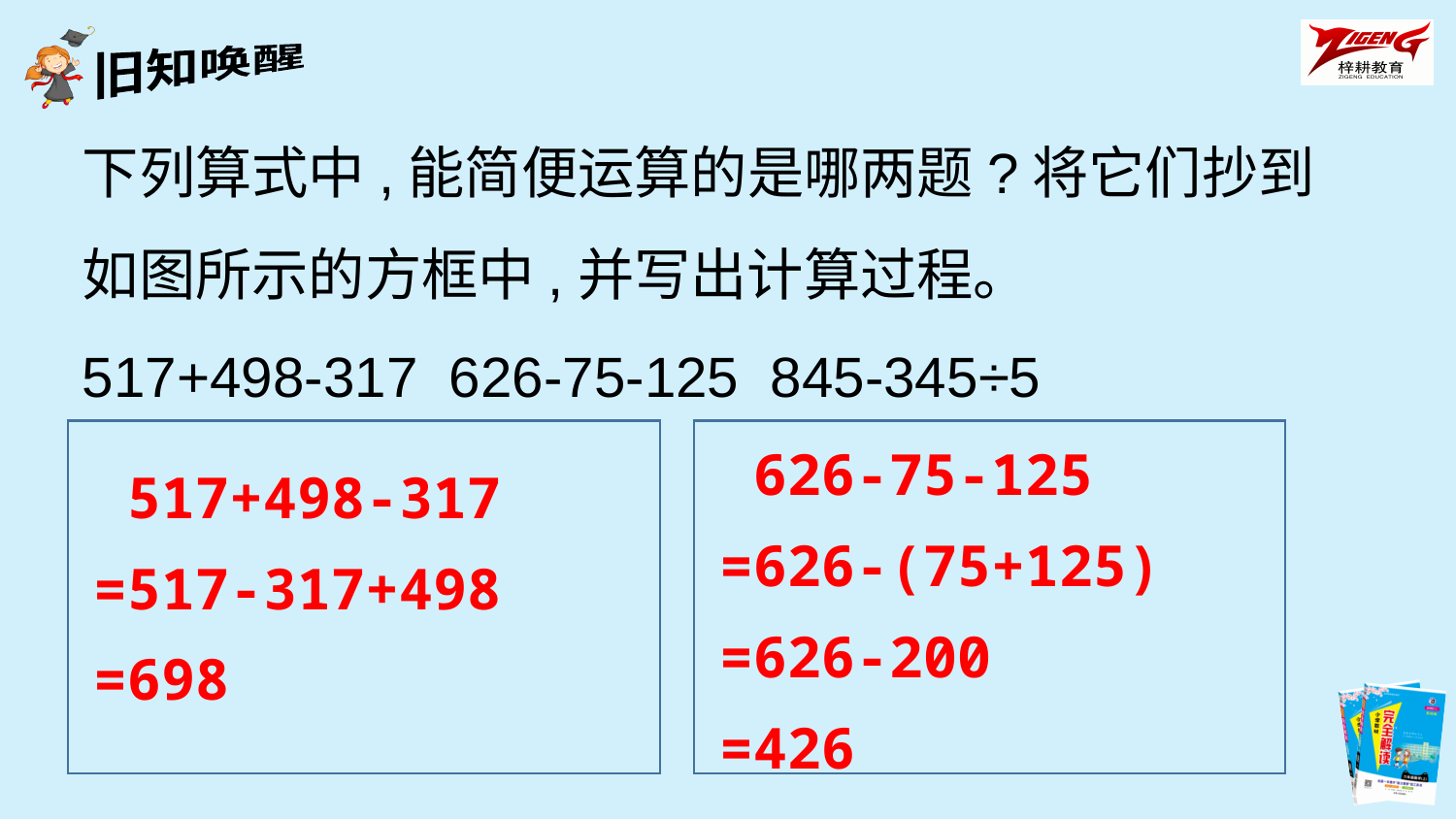

下列算式中,能简便运算的是哪两题?将它们抄到如图所示的方框中,并写出计算过程。
517+498-317  626-75-125  845-345÷5
626-75-125

517+498-317

=626-(75+125)
=517-317+498
=626-200
=698
=426